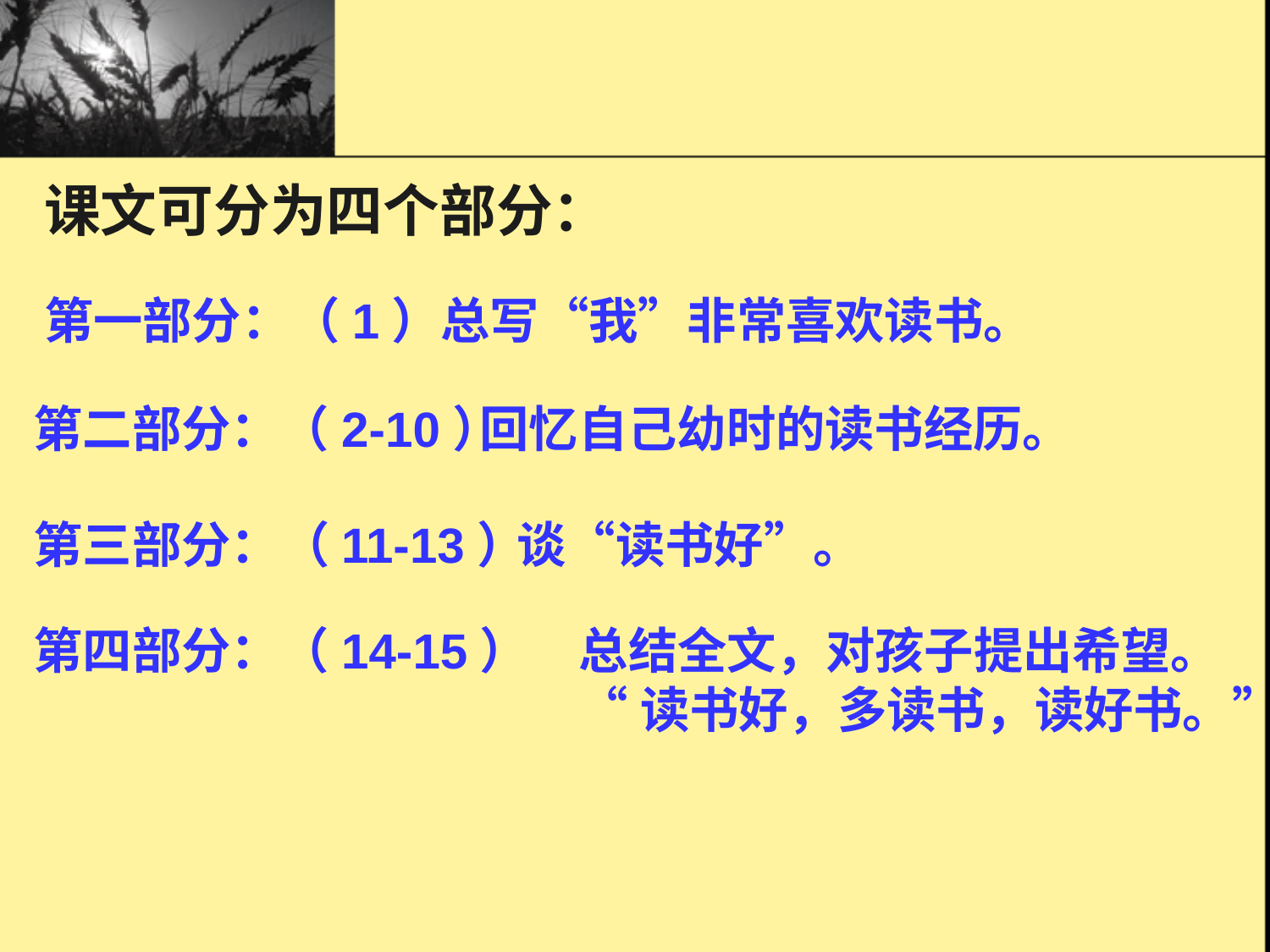

课文可分为四个部分：
第一部分：（1）总写“我”非常喜欢读书。
第二部分：（2-10）
回忆自己幼时的读书经历。
第三部分：（11-13）
谈“读书好”。
第四部分：（14-15）
总结全文，对孩子提出希望。
“读书好，多读书，读好书。”